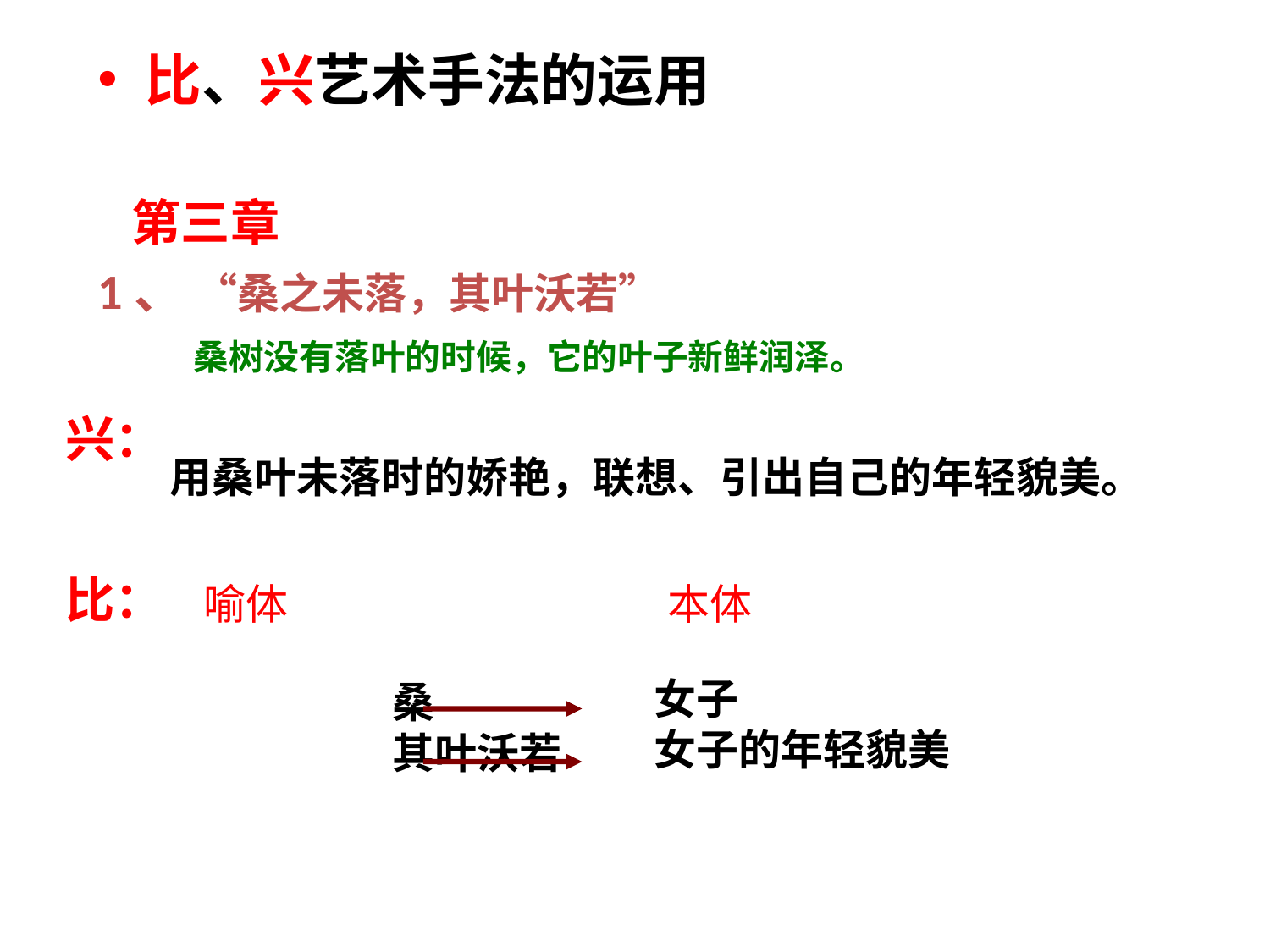

比、兴艺术手法的运用

  第三章
1、 “桑之未落，其叶沃若”
         桑树没有落叶的时候，它的叶子新鲜润泽。

兴：
用桑叶未落时的娇艳，联想、引出自己的年轻貌美。
比：
喻体                                本体
女子
女子的年轻貌美

桑
其叶沃若